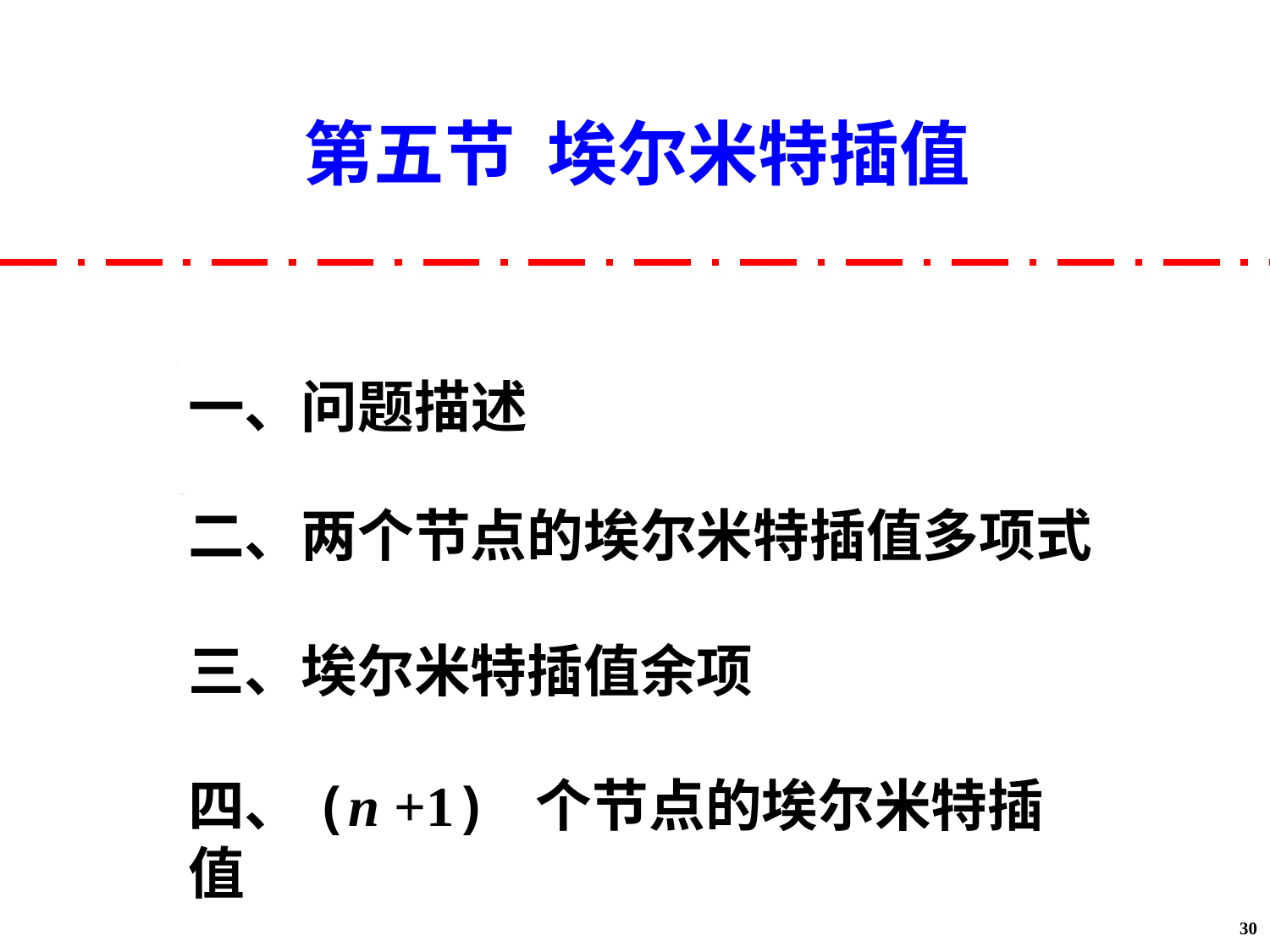

第五节  埃尔米特插值
一、问题描述
二、两个节点的埃尔米特插值多项式
三、埃尔米特插值余项
四、(n +1) 个节点的埃尔米特插值
30